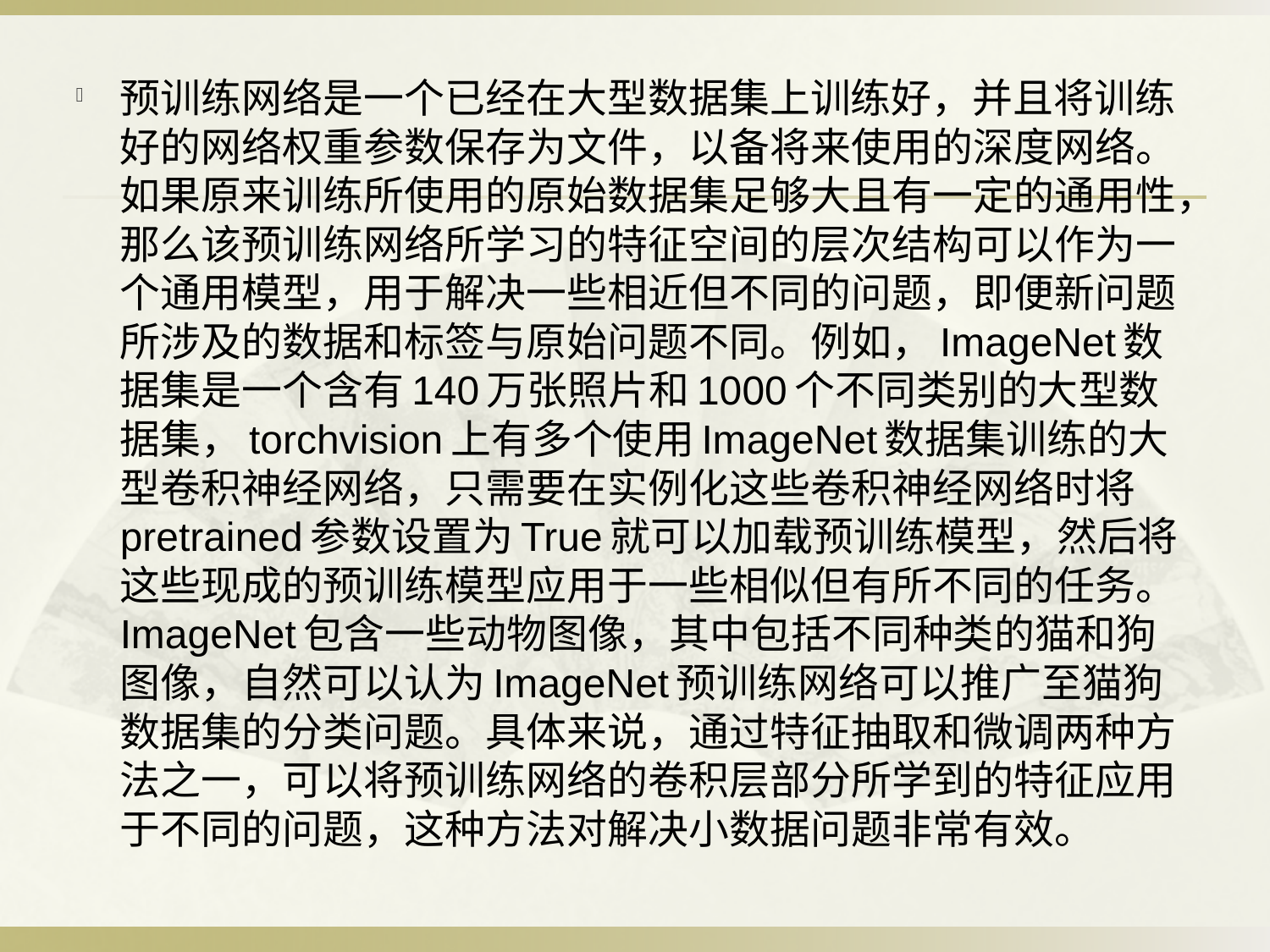

预训练网络是一个已经在大型数据集上训练好，并且将训练好的网络权重参数保存为文件，以备将来使用的深度网络。如果原来训练所使用的原始数据集足够大且有一定的通用性，那么该预训练网络所学习的特征空间的层次结构可以作为一个通用模型，用于解决一些相近但不同的问题，即便新问题所涉及的数据和标签与原始问题不同。例如，ImageNet数据集是一个含有140万张照片和1000个不同类别的大型数据集，torchvision上有多个使用ImageNet数据集训练的大型卷积神经网络，只需要在实例化这些卷积神经网络时将pretrained参数设置为True就可以加载预训练模型，然后将这些现成的预训练模型应用于一些相似但有所不同的任务。ImageNet包含一些动物图像，其中包括不同种类的猫和狗图像，自然可以认为ImageNet预训练网络可以推广至猫狗数据集的分类问题。具体来说，通过特征抽取和微调两种方法之一，可以将预训练网络的卷积层部分所学到的特征应用于不同的问题，这种方法对解决小数据问题非常有效。